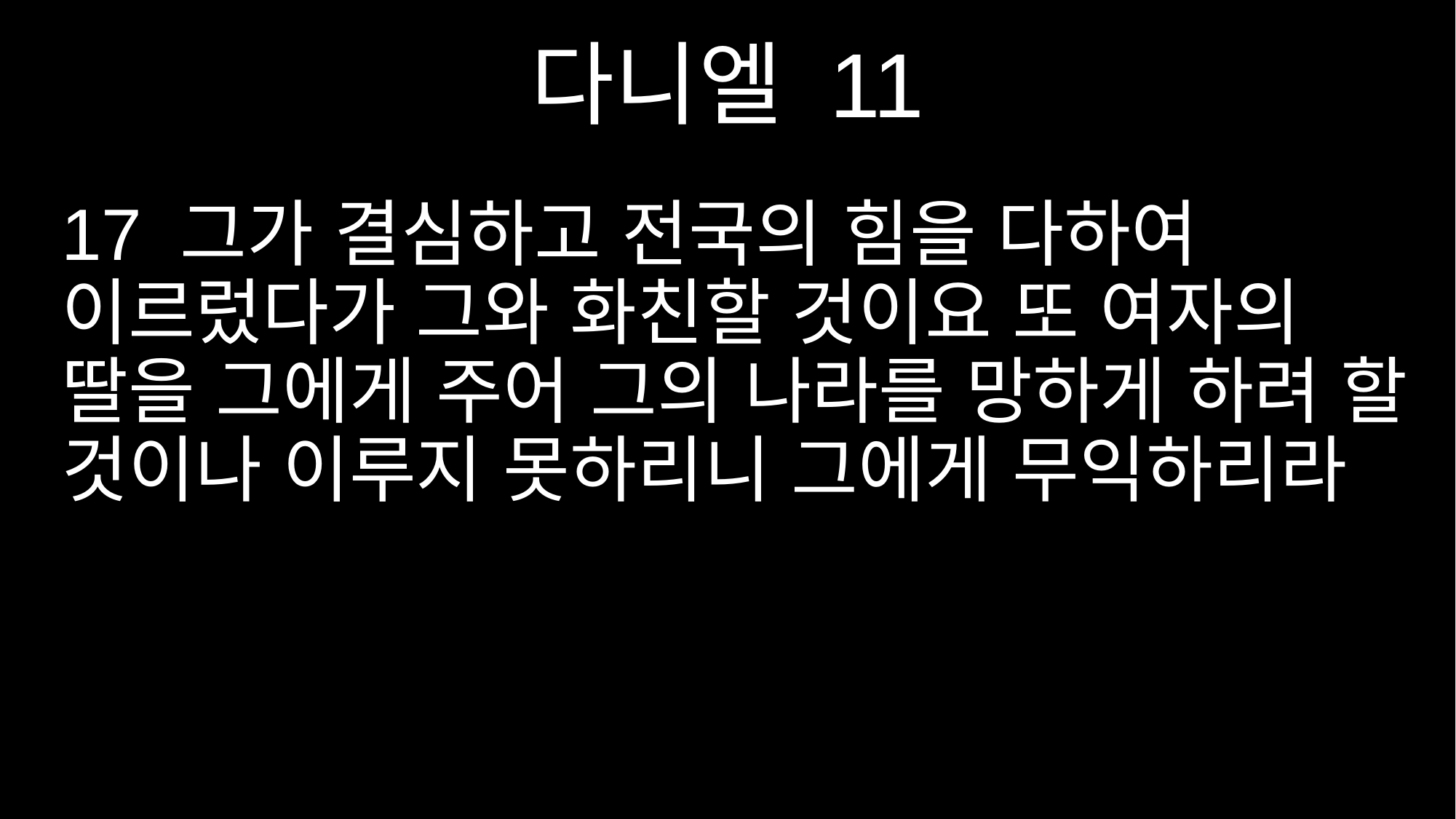

다니엘 11
17 그가 결심하고 전국의 힘을 다하여 이르렀다가 그와 화친할 것이요 또 여자의 딸을 그에게 주어 그의 나라를 망하게 하려 할 것이나 이루지 못하리니 그에게 무익하리라